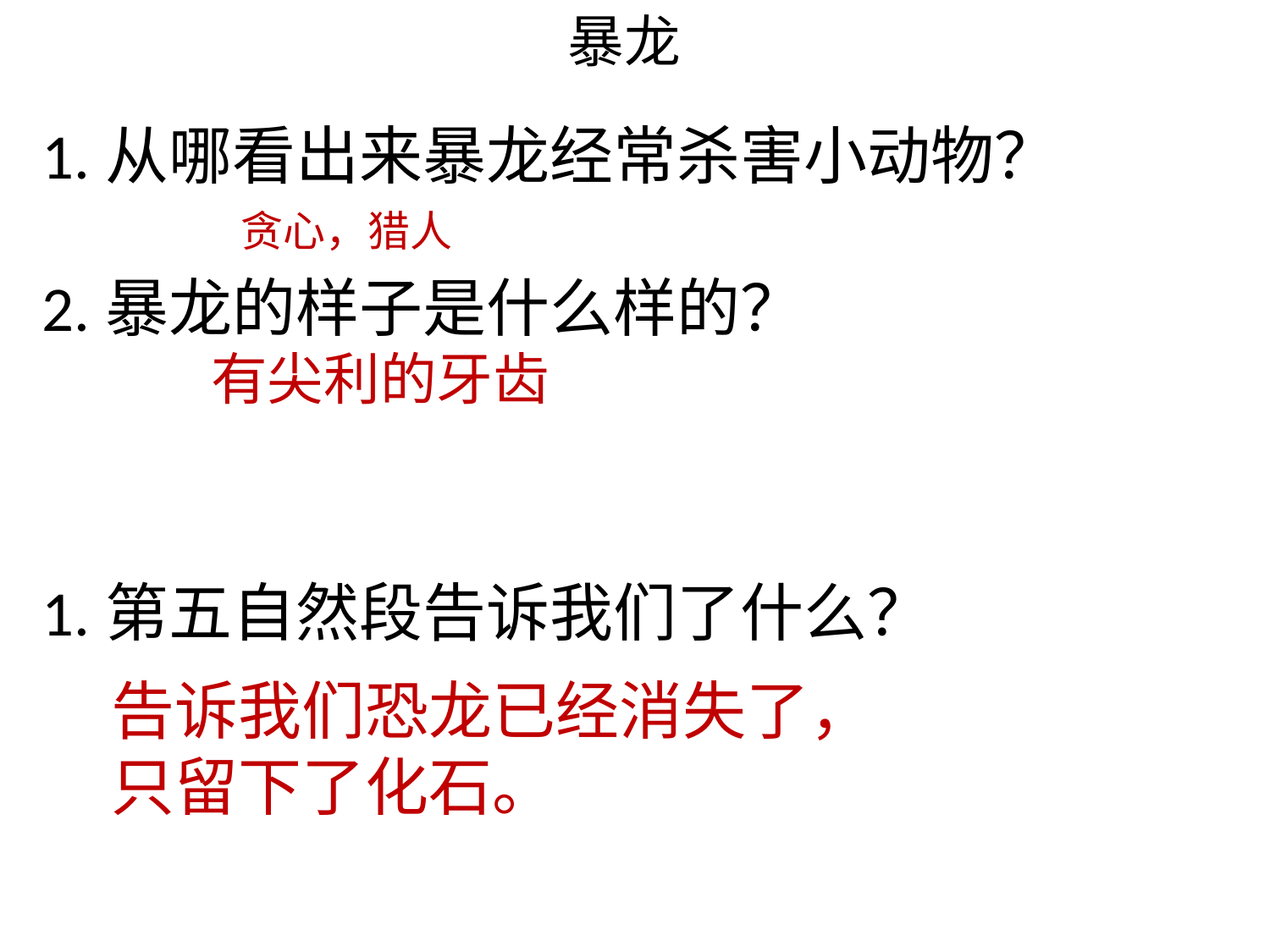

暴龙
1.从哪看出来暴龙经常杀害小动物？

2.暴龙的样子是什么样的？

1.第五自然段告诉我们了什么？

贪心，猎人
有尖利的牙齿
告诉我们恐龙已经消失了，只留下了化石。